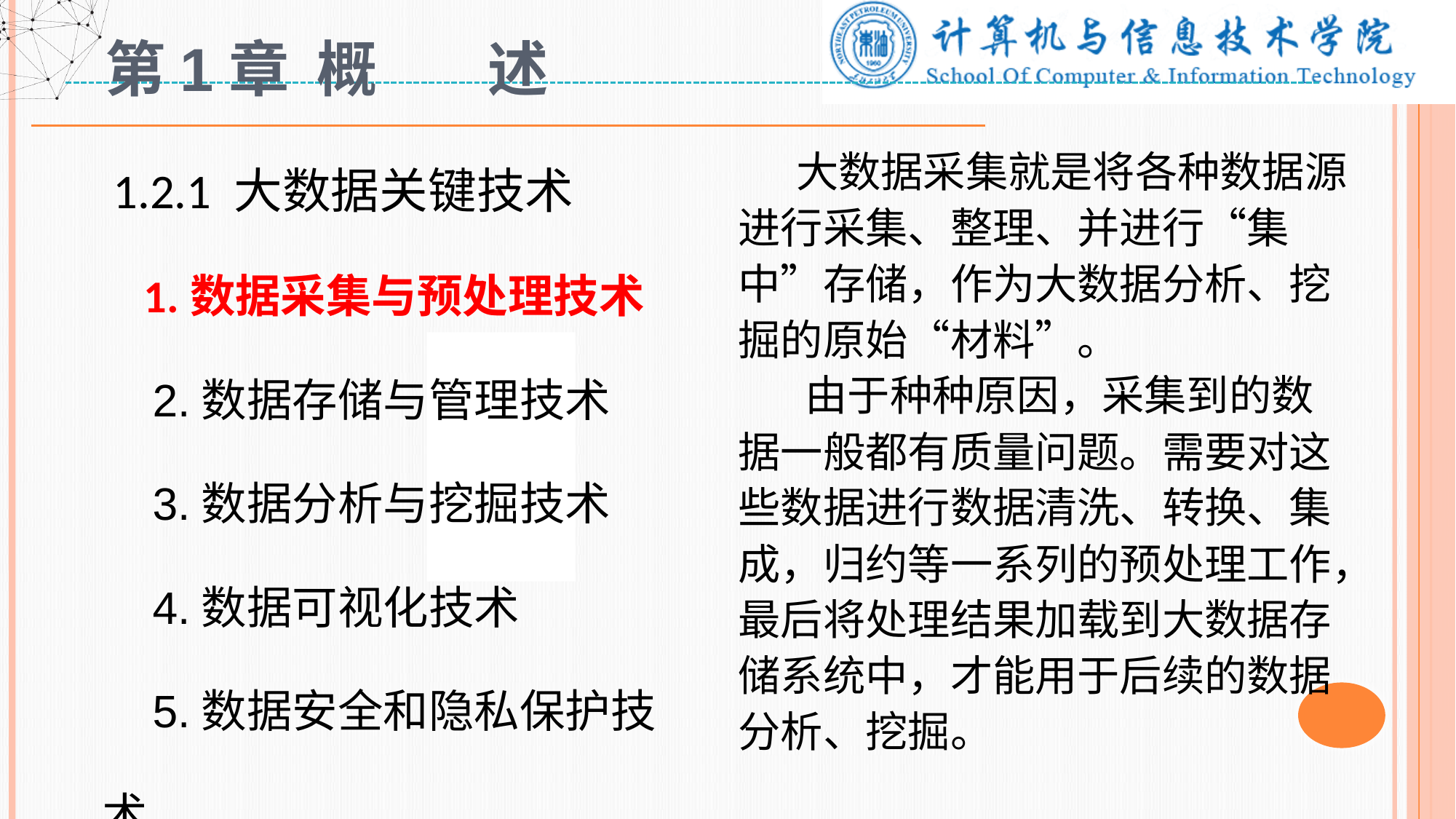

# 第1章  概        述
 1.2.1 大数据关键技术
    1.数据采集与预处理技术
    2.数据存储与管理技术
    3.数据分析与挖掘技术
    4.数据可视化技术
    5.数据安全和隐私保护技术

      大数据采集就是将各种数据源进行采集、整理、并进行“集中”存储，作为大数据分析、挖掘的原始“材料”。
      由于种种原因，采集到的数据一般都有质量问题。需要对这些数据进行数据清洗、转换、集成，归约等一系列的预处理工作，最后将处理结果加载到大数据存储系统中，才能用于后续的数据分析、挖掘。